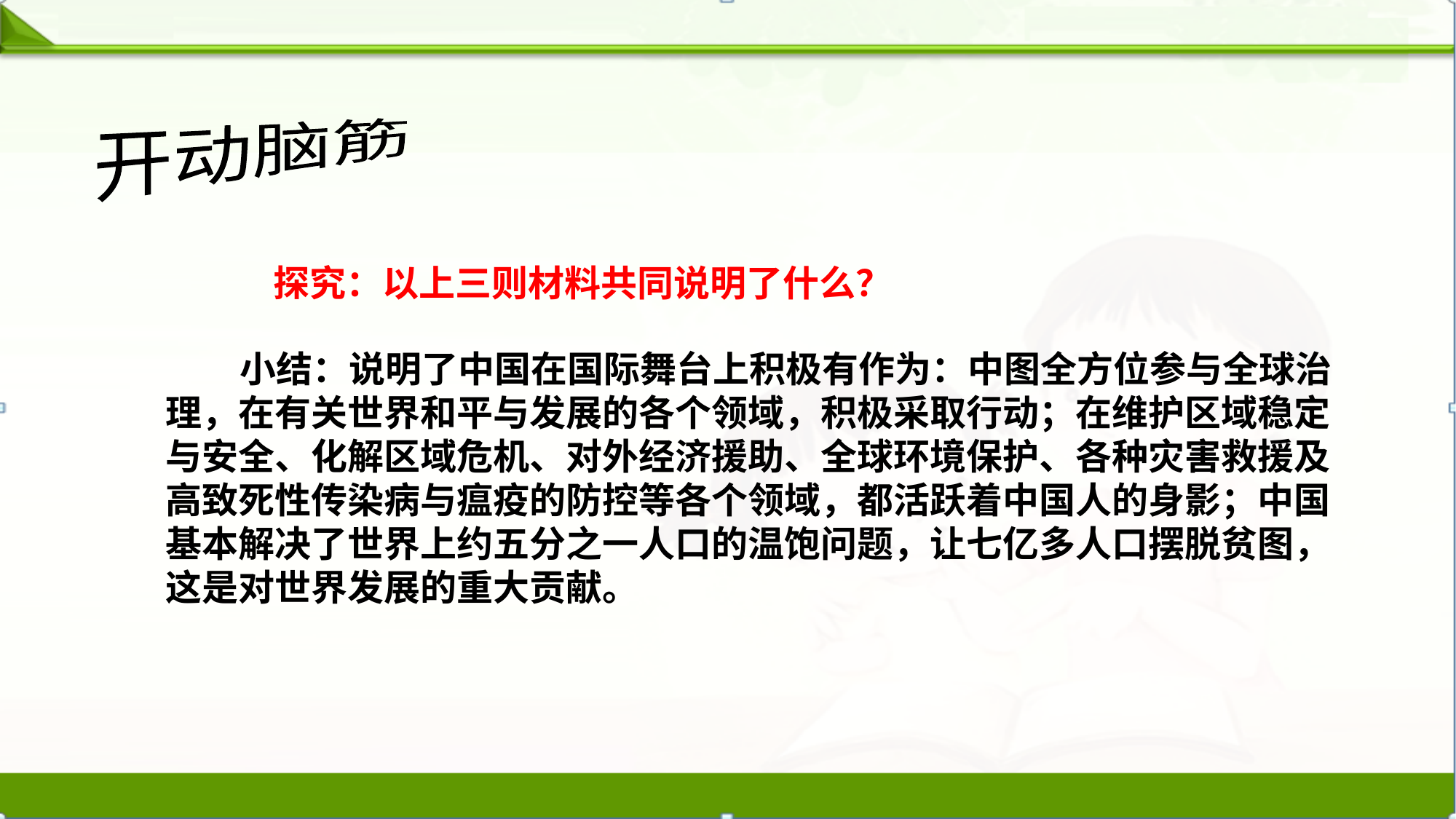

开动脑筋
探究：以上三则材料共同说明了什么？
        小结：说明了中国在国际舞台上积极有作为：中图全方位参与全球治理，在有关世界和平与发展的各个领域，积极采取行动；在维护区域稳定与安全、化解区域危机、对外经济援助、全球环境保护、各种灾害救援及高致死性传染病与瘟疫的防控等各个领域，都活跃着中国人的身影；中国基本解决了世界上约五分之一人口的温饱问题，让七亿多人口摆脱贫图，这是对世界发展的重大贡献。